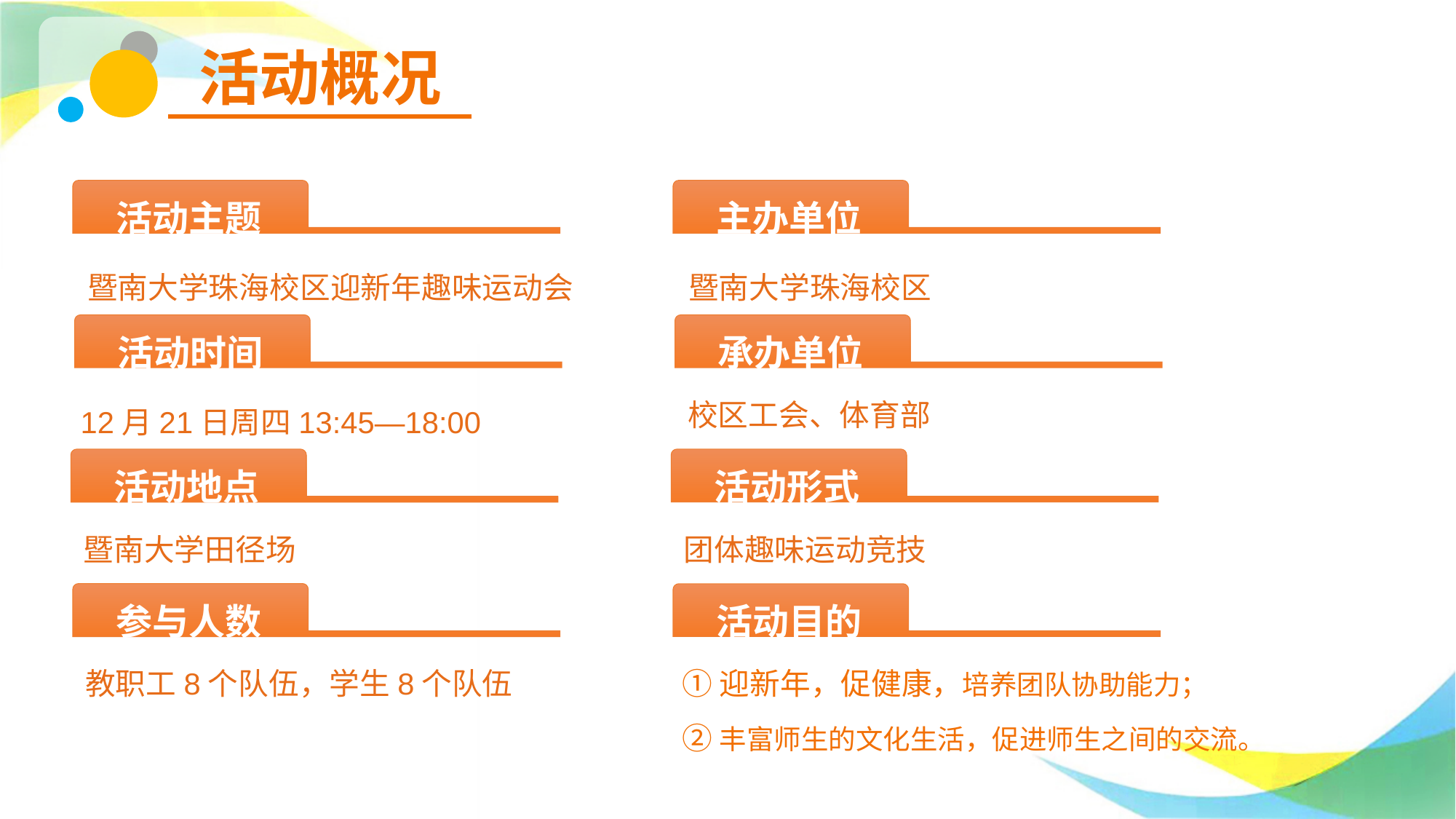

活动概况
活动主题

主办单位

活动时间

承办单位

校区工会、体育部
活动地点

活动形式

团体趣味运动竞技
参与人数

教职工8个队伍，学生8个队伍
活动目的

①迎新年，促健康，培养团队协助能力；
②丰富师生的文化生活，促进师生之间的交流。

暨南大学珠海校区迎新年趣味运动会
暨南大学珠海校区
12月21日周四13:45—18:00
暨南大学田径场